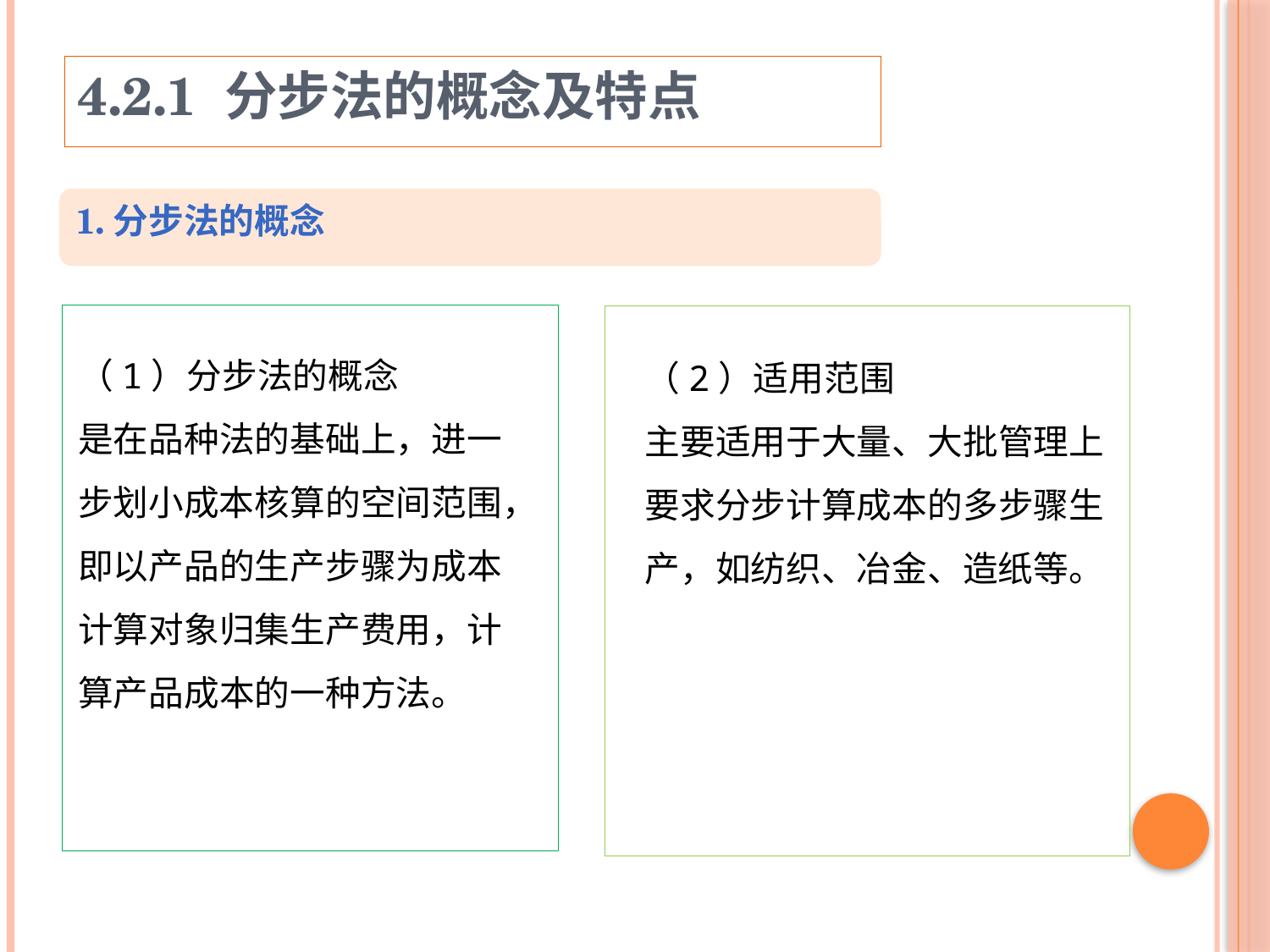

4.2.1 分步法的概念及特点
1.分步法的概念

（1）分步法的概念
是在品种法的基础上，进一步划小成本核算的空间范围，即以产品的生产步骤为成本计算对象归集生产费用，计算产品成本的一种方法。
（2）适用范围
主要适用于大量、大批管理上要求分步计算成本的多步骤生产，如纺织、冶金、造纸等。